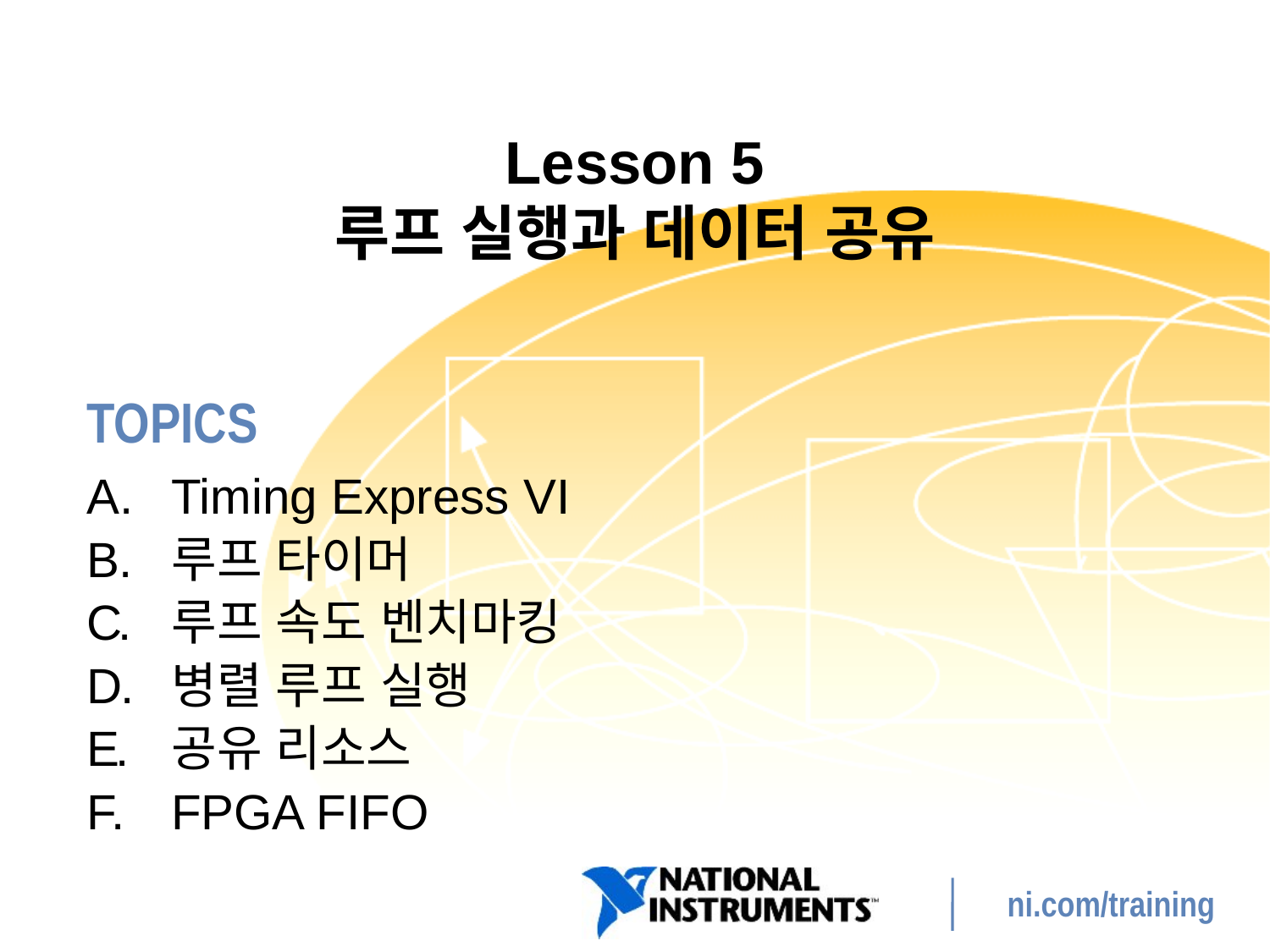

# Lesson 5 루프 실행과 데이터 공유
Timing Express VI
루프 타이머
루프 속도 벤치마킹
병렬 루프 실행
공유 리소스
FPGA FIFO